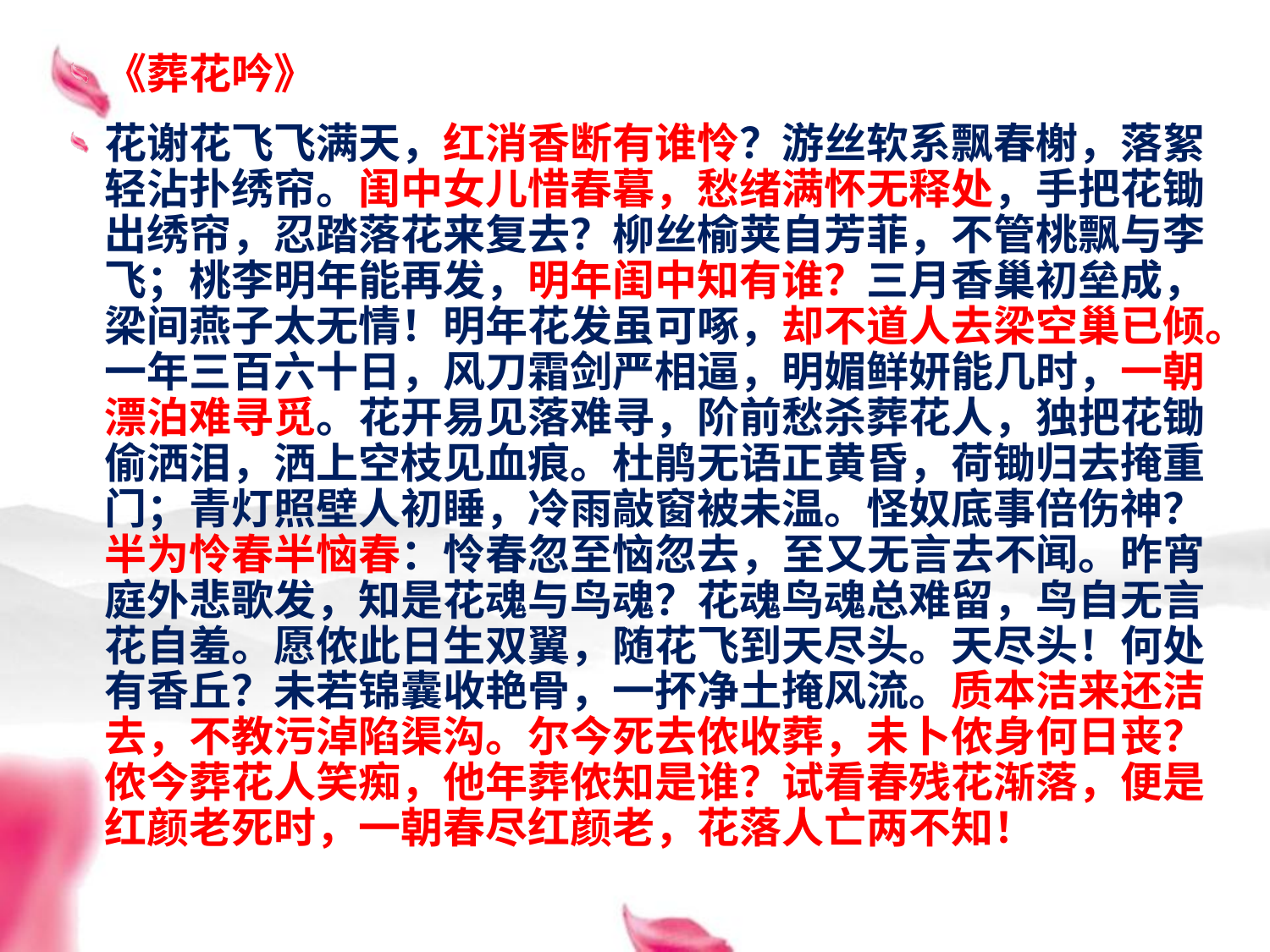

《葬花吟》
花谢花飞飞满天，红消香断有谁怜？游丝软系飘春榭，落絮轻沾扑绣帘。闺中女儿惜春暮，愁绪满怀无释处，手把花锄出绣帘，忍踏落花来复去？柳丝榆荚自芳菲，不管桃飘与李飞；桃李明年能再发，明年闺中知有谁？三月香巢初垒成，梁间燕子太无情！明年花发虽可啄，却不道人去梁空巢已倾。一年三百六十日，风刀霜剑严相逼，明媚鲜妍能几时，一朝漂泊难寻觅。花开易见落难寻，阶前愁杀葬花人，独把花锄偷洒泪，洒上空枝见血痕。杜鹃无语正黄昏，荷锄归去掩重门；青灯照壁人初睡，冷雨敲窗被未温。怪奴底事倍伤神？半为怜春半恼春：怜春忽至恼忽去，至又无言去不闻。昨宵庭外悲歌发，知是花魂与鸟魂？花魂鸟魂总难留，鸟自无言花自羞。愿侬此日生双翼，随花飞到天尽头。天尽头！何处有香丘？未若锦囊收艳骨，一抔净土掩风流。质本洁来还洁去，不教污淖陷渠沟。尔今死去侬收葬，未卜侬身何日丧？侬今葬花人笑痴，他年葬侬知是谁？试看春残花渐落，便是红颜老死时，一朝春尽红颜老，花落人亡两不知！